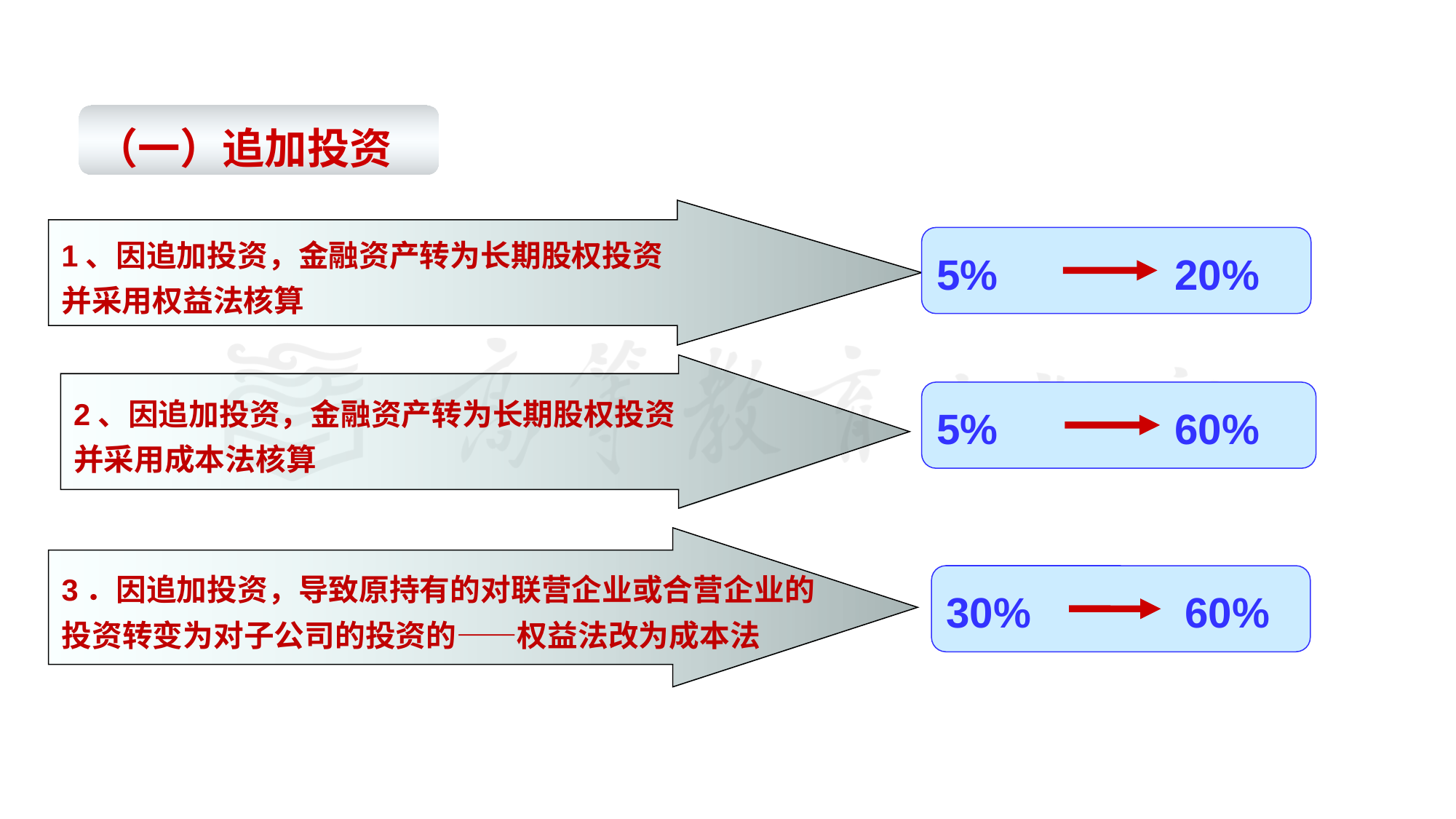

#
（一）追加投资
1、因追加投资，金融资产转为长期股权投资
并采用权益法核算
5%               20%

2、因追加投资，金融资产转为长期股权投资
并采用成本法核算
5%               60%

3．因追加投资，导致原持有的对联营企业或合营企业的
投资转变为对子公司的投资的——权益法改为成本法
30%             60%